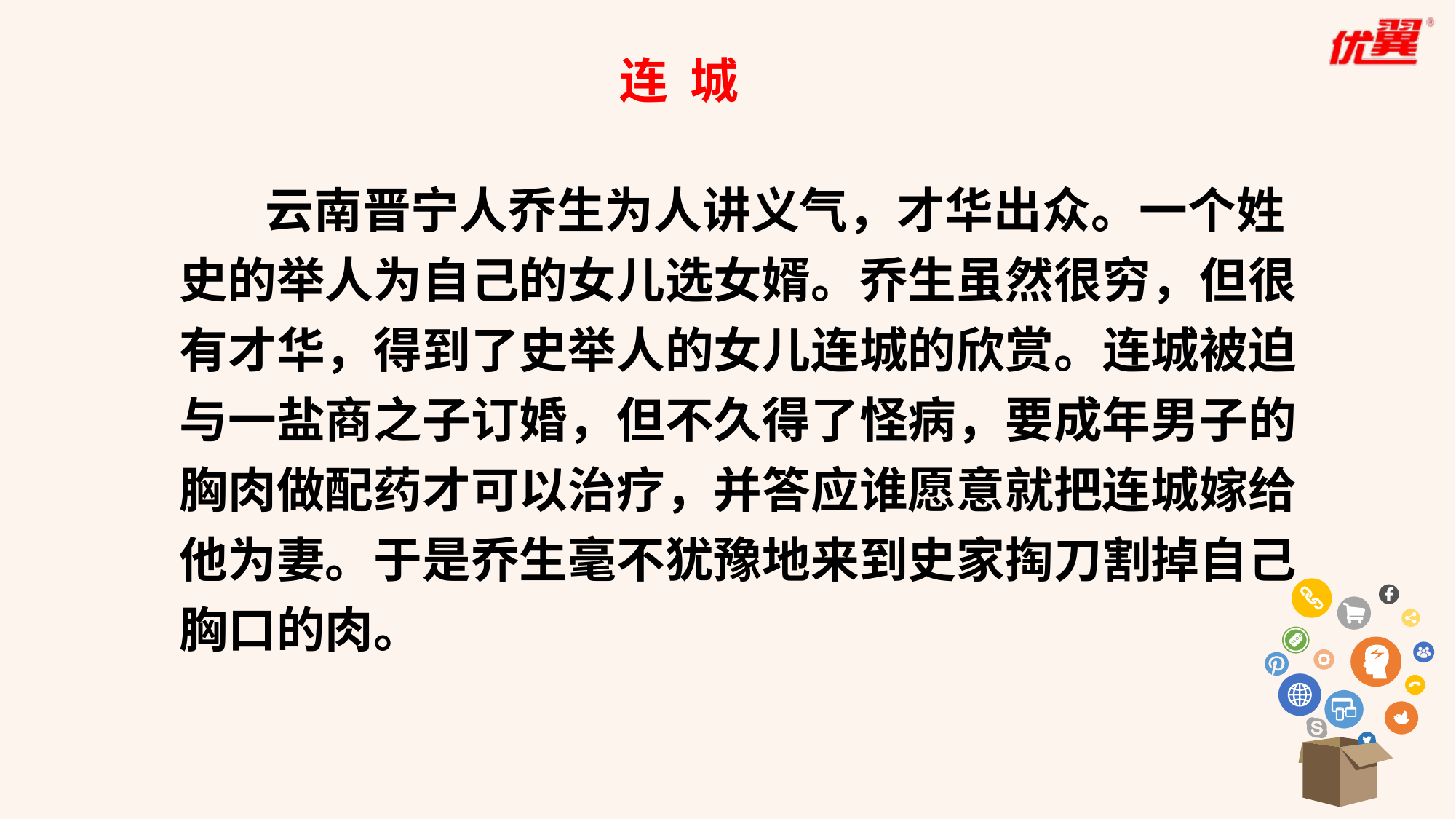

连  城
云南晋宁人乔生为人讲义气，才华出众。一个姓史的举人为自己的女儿选女婿。乔生虽然很穷，但很有才华，得到了史举人的女儿连城的欣赏。连城被迫与一盐商之子订婚，但不久得了怪病，要成年男子的胸肉做配药才可以治疗，并答应谁愿意就把连城嫁给他为妻。于是乔生毫不犹豫地来到史家掏刀割掉自己胸口的肉。